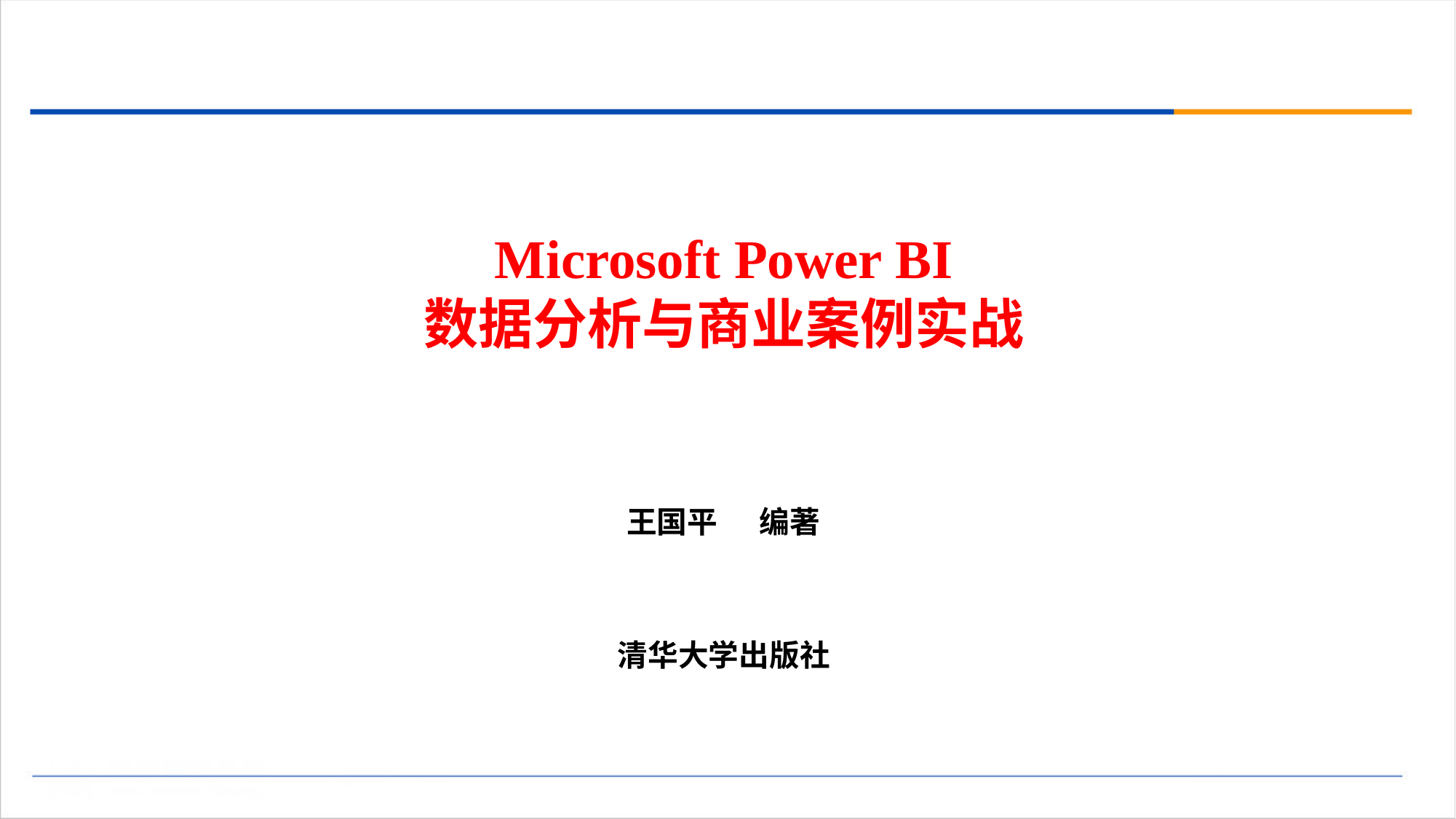

# Microsoft Power BI 数据分析与商业案例实战
王国平      编著
清华大学出版社